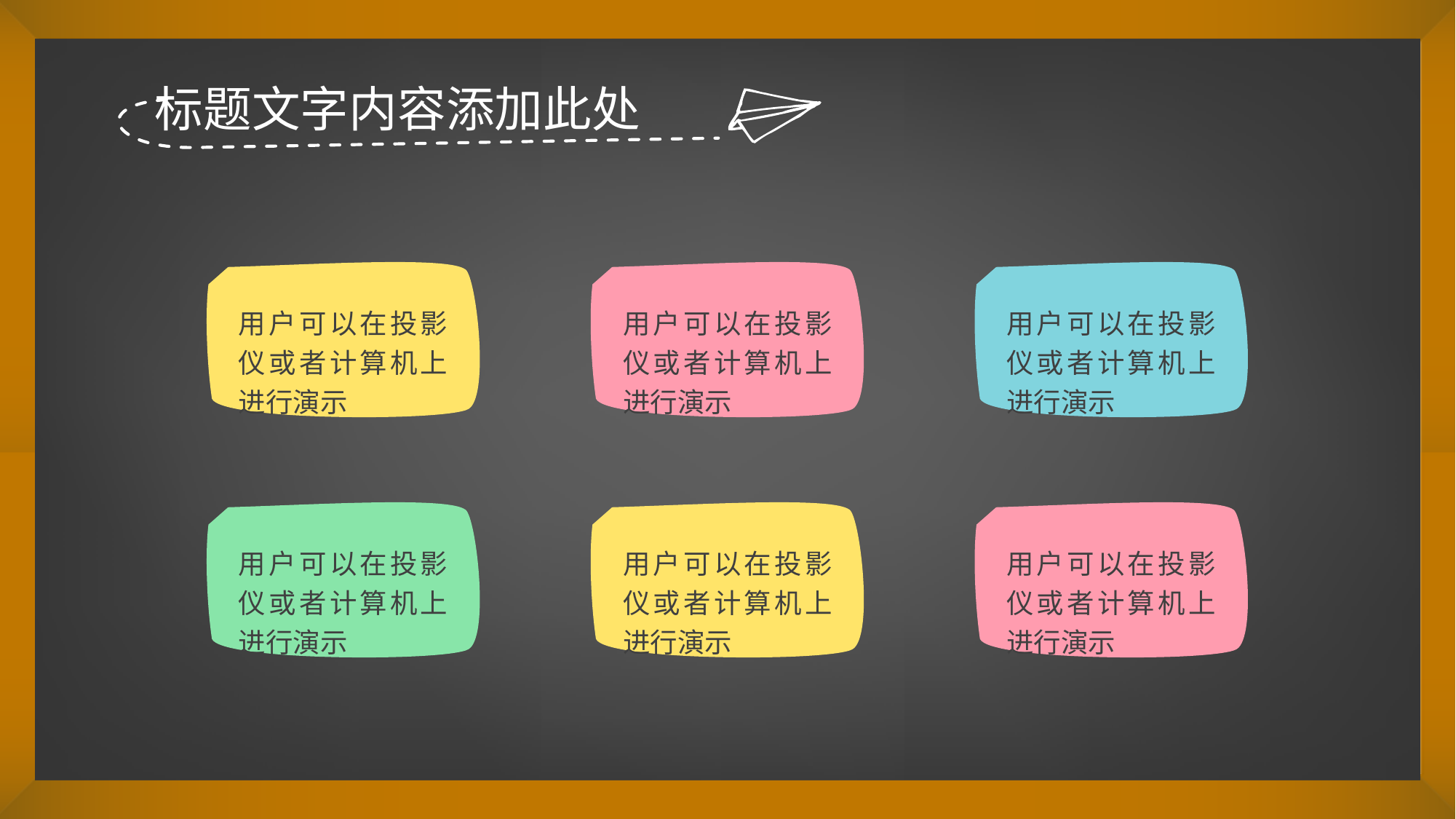

标题文字内容添加此处

用户可以在投影仪或者计算机上进行演示

用户可以在投影仪或者计算机上进行演示

用户可以在投影仪或者计算机上进行演示

用户可以在投影仪或者计算机上进行演示

用户可以在投影仪或者计算机上进行演示

用户可以在投影仪或者计算机上进行演示